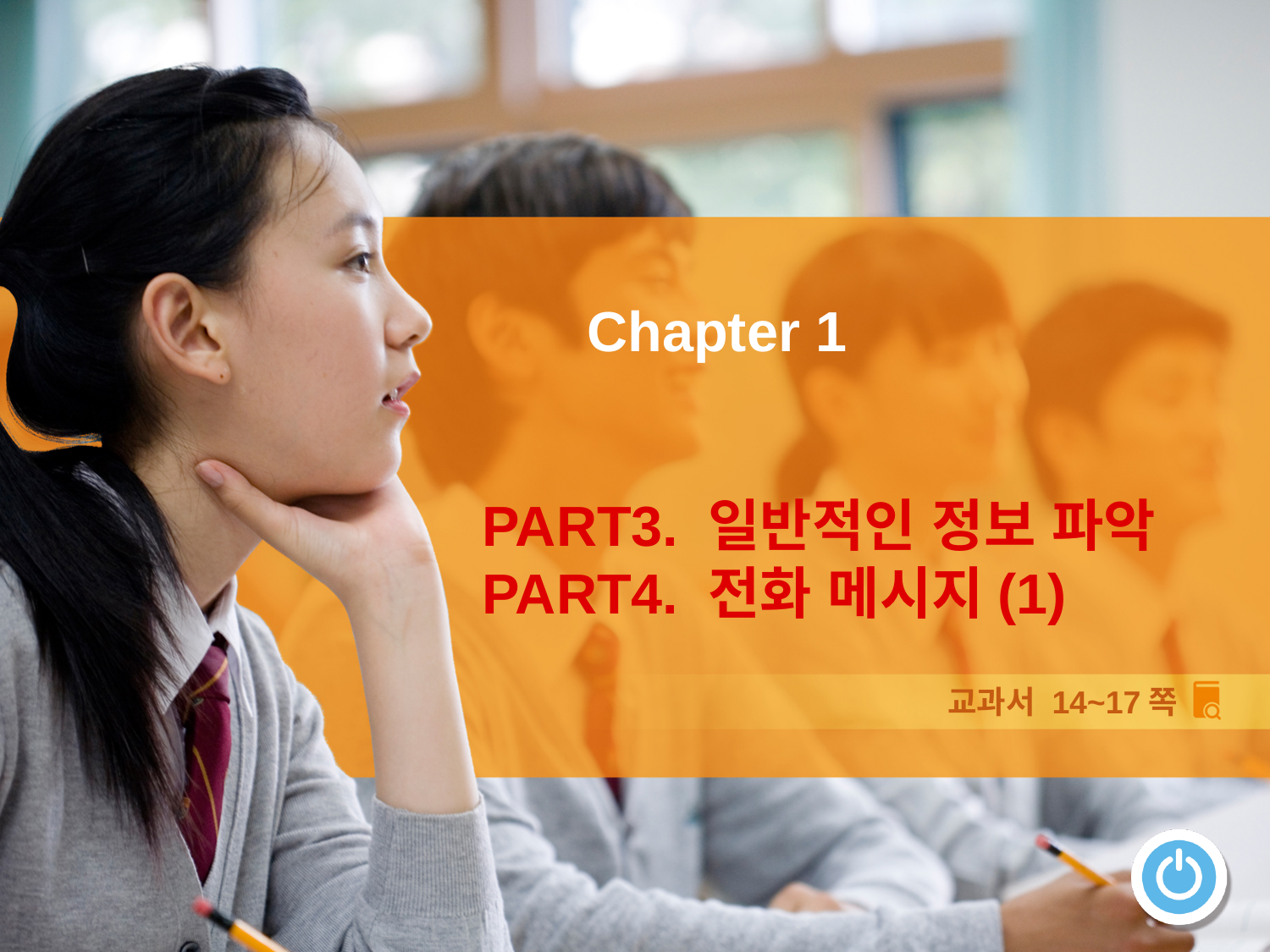

Chapter 1
PART3. 일반적인 정보 파악
PART4. 전화 메시지(1)
교과서 14~17쪽